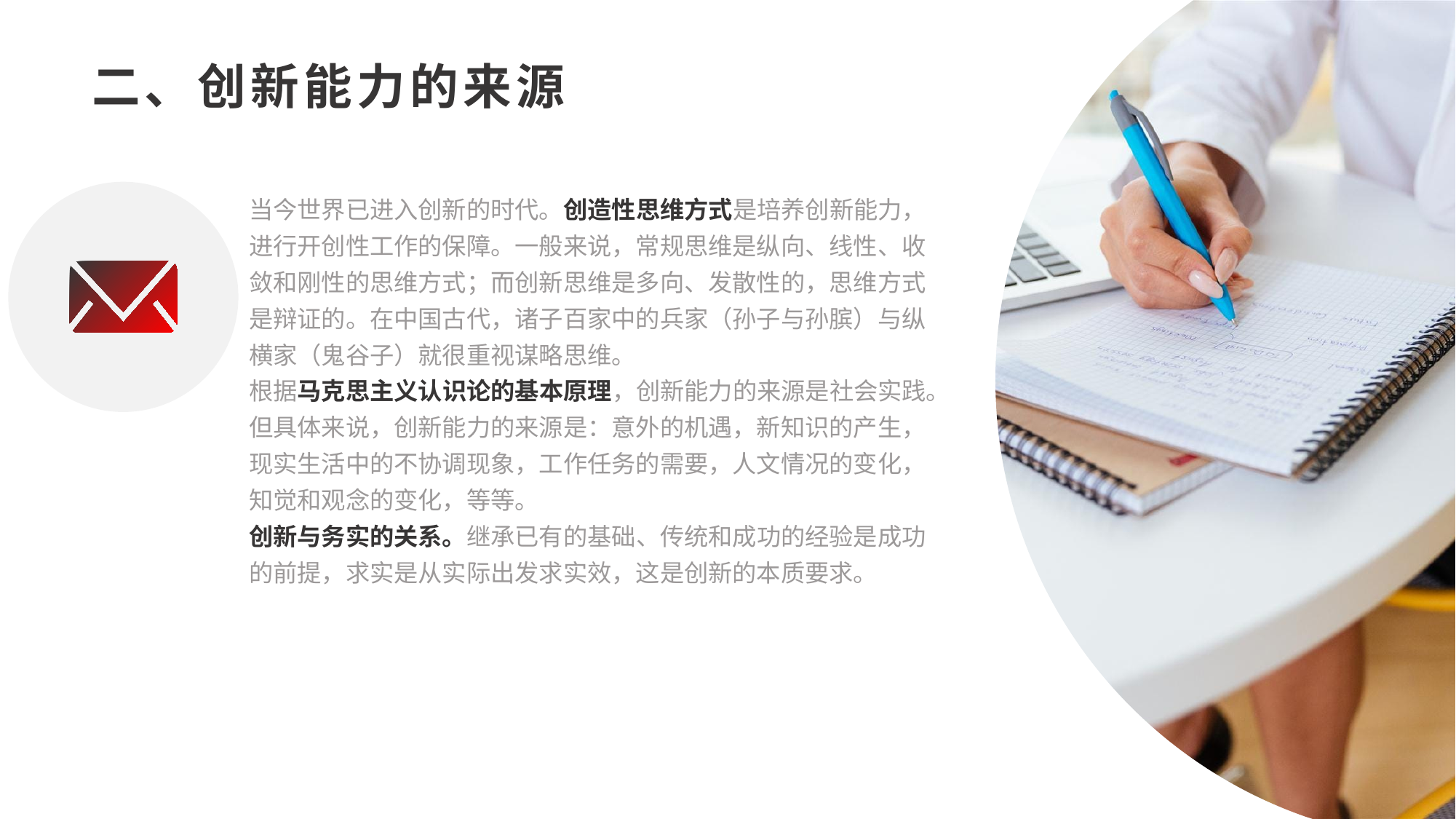

二、创新能力的来源
当今世界已进入创新的时代。创造性思维方式是培养创新能力，进行开创性工作的保障。一般来说，常规思维是纵向、线性、收敛和刚性的思维方式；而创新思维是多向、发散性的，思维方式是辩证的。在中国古代，诸子百家中的兵家（孙子与孙膑）与纵横家（鬼谷子）就很重视谋略思维。
根据马克思主义认识论的基本原理，创新能力的来源是社会实践。但具体来说，创新能力的来源是：意外的机遇，新知识的产生，现实生活中的不协调现象，工作任务的需要，人文情况的变化，知觉和观念的变化，等等。
创新与务实的关系。继承已有的基础、传统和成功的经验是成功的前提，求实是从实际出发求实效，这是创新的本质要求。